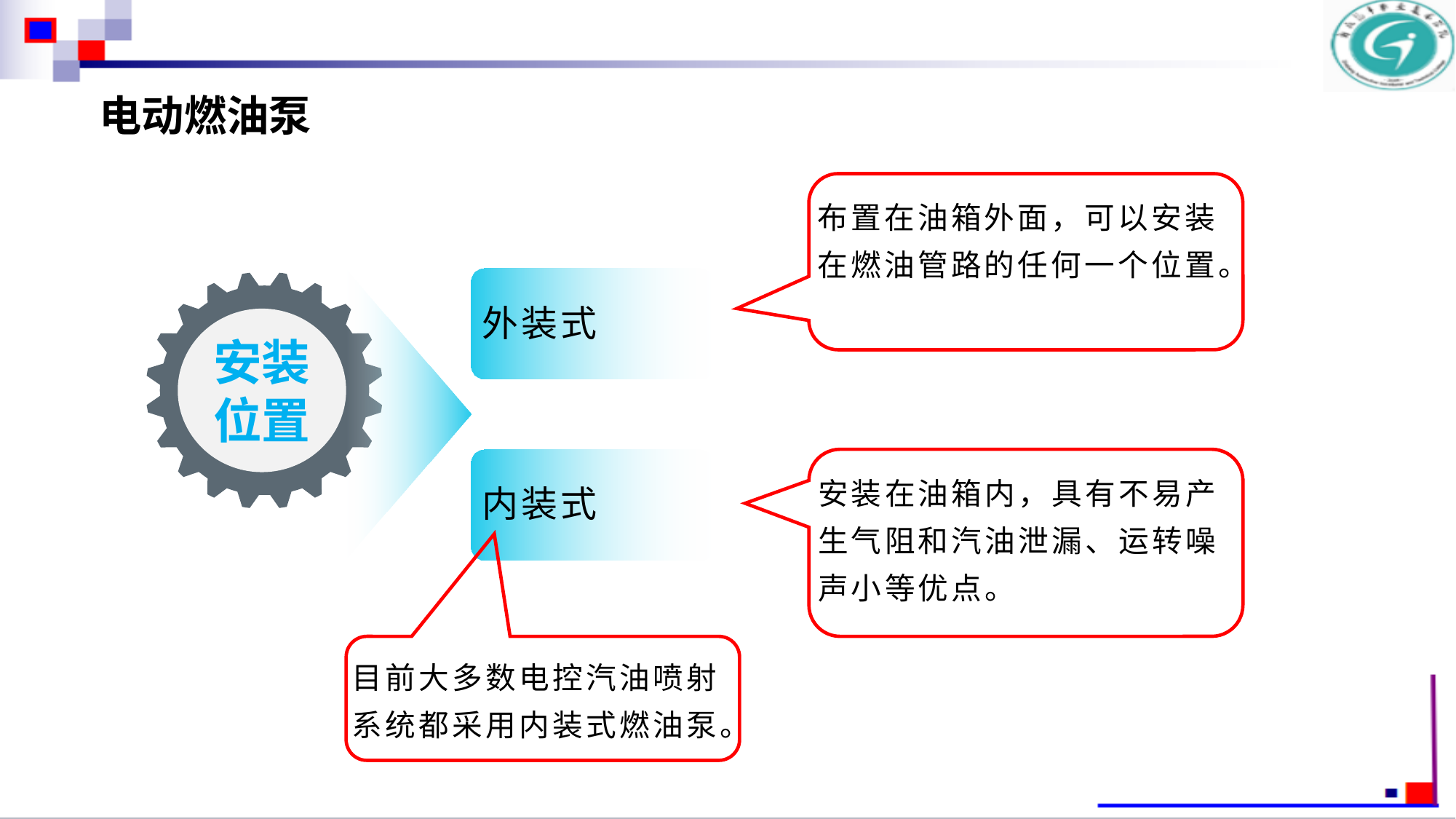

电动燃油泵
布置在油箱外面，可以安装在燃油管路的任何一个位置。

外装式

安装位置

内装式
安装在油箱内，具有不易产生气阻和汽油泄漏、运转噪声小等优点。
目前大多数电控汽油喷射系统都采用内装式燃油泵。